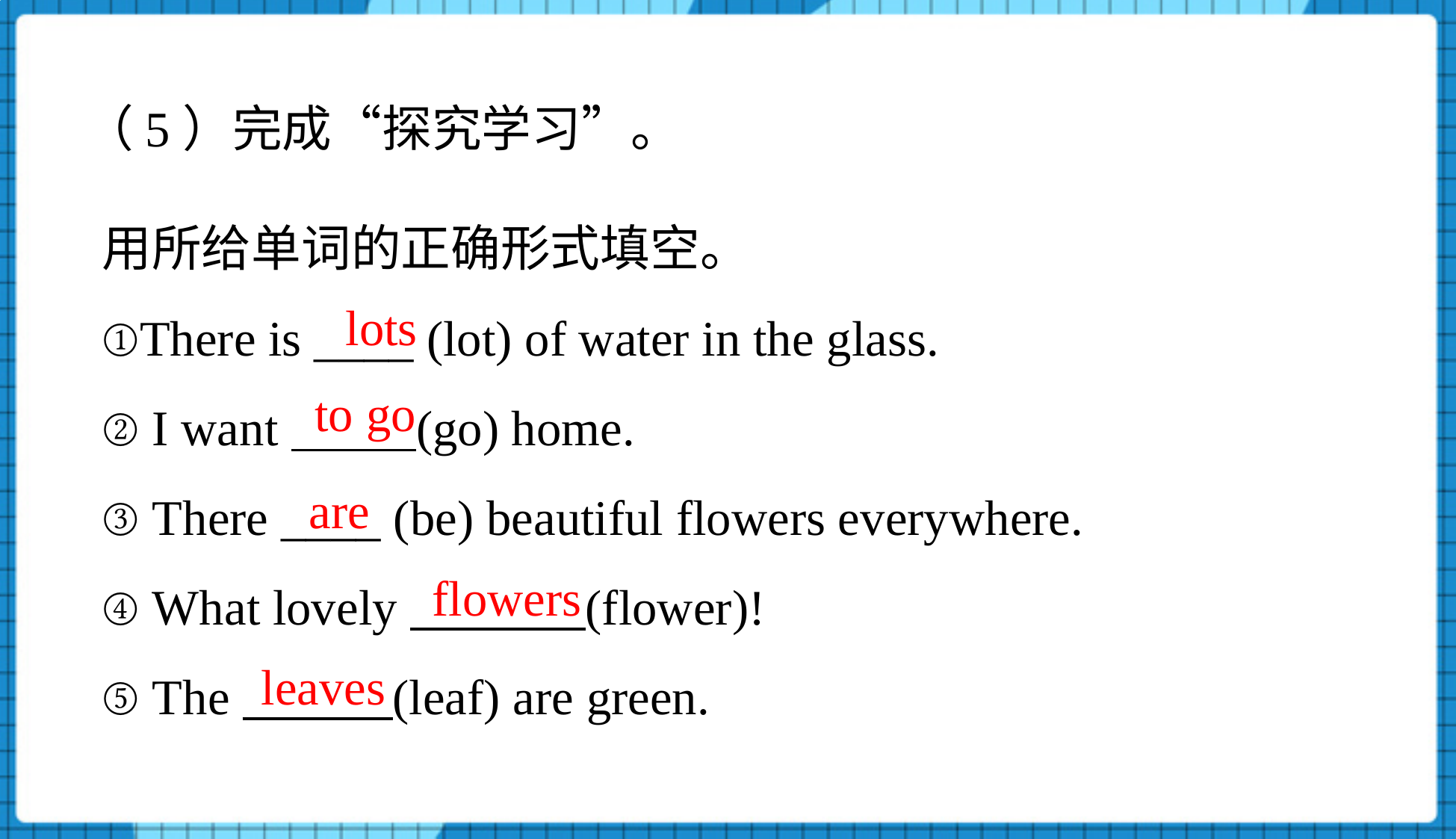

（5）完成“探究学习”。
用所给单词的正确形式填空。
①There is ____ (lot) of water in the glass.
② I want           (go) home.
③ There ____ (be) beautiful flowers everywhere.
④ What lovely               (flower)!
⑤ The             (leaf) are green.

lots
to go
are
flowers
leaves